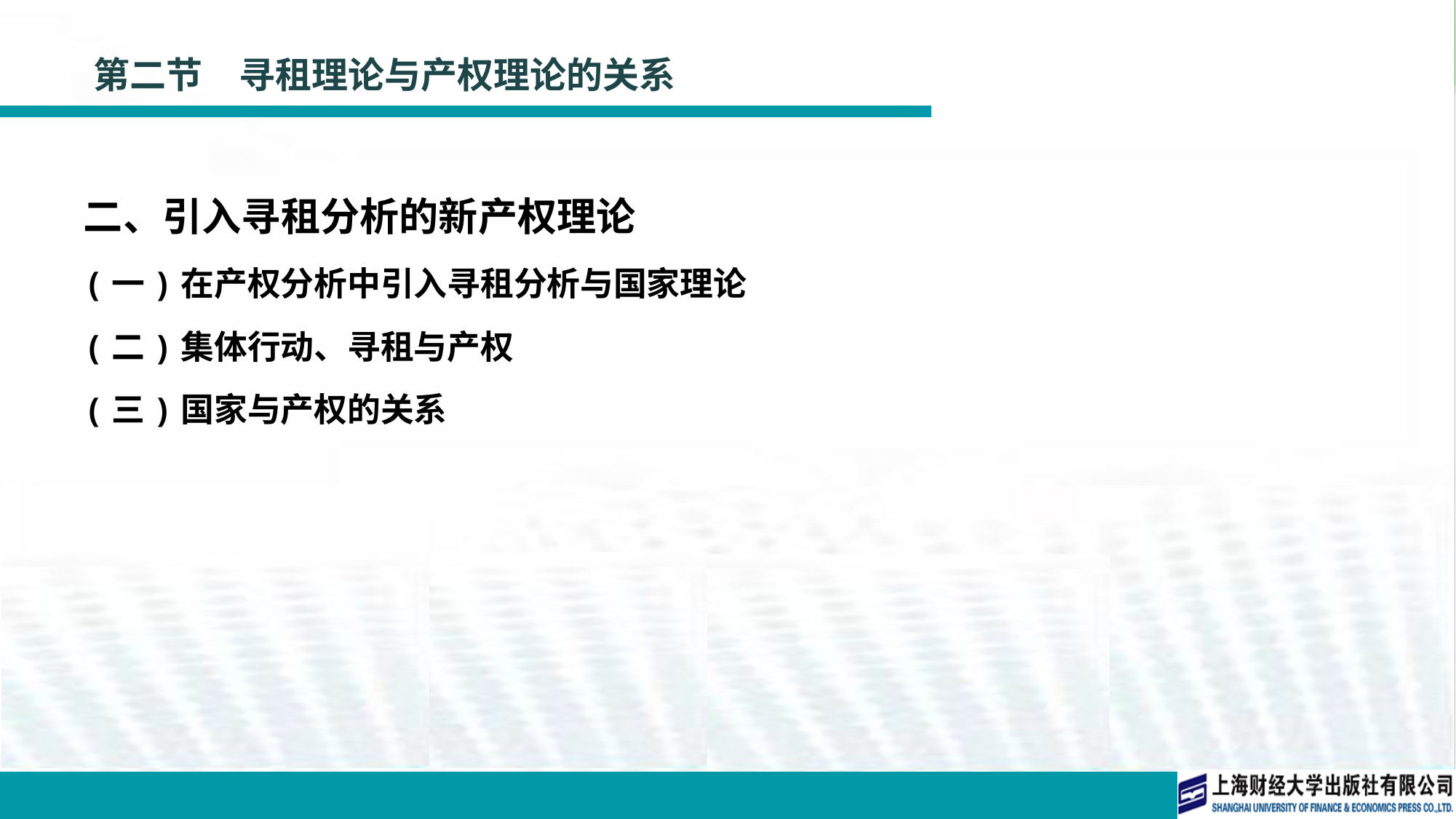

# 第二节　寻租理论与产权理论的关系
二、引入寻租分析的新产权理论
(一)在产权分析中引入寻租分析与国家理论
(二)集体行动、寻租与产权
(三)国家与产权的关系